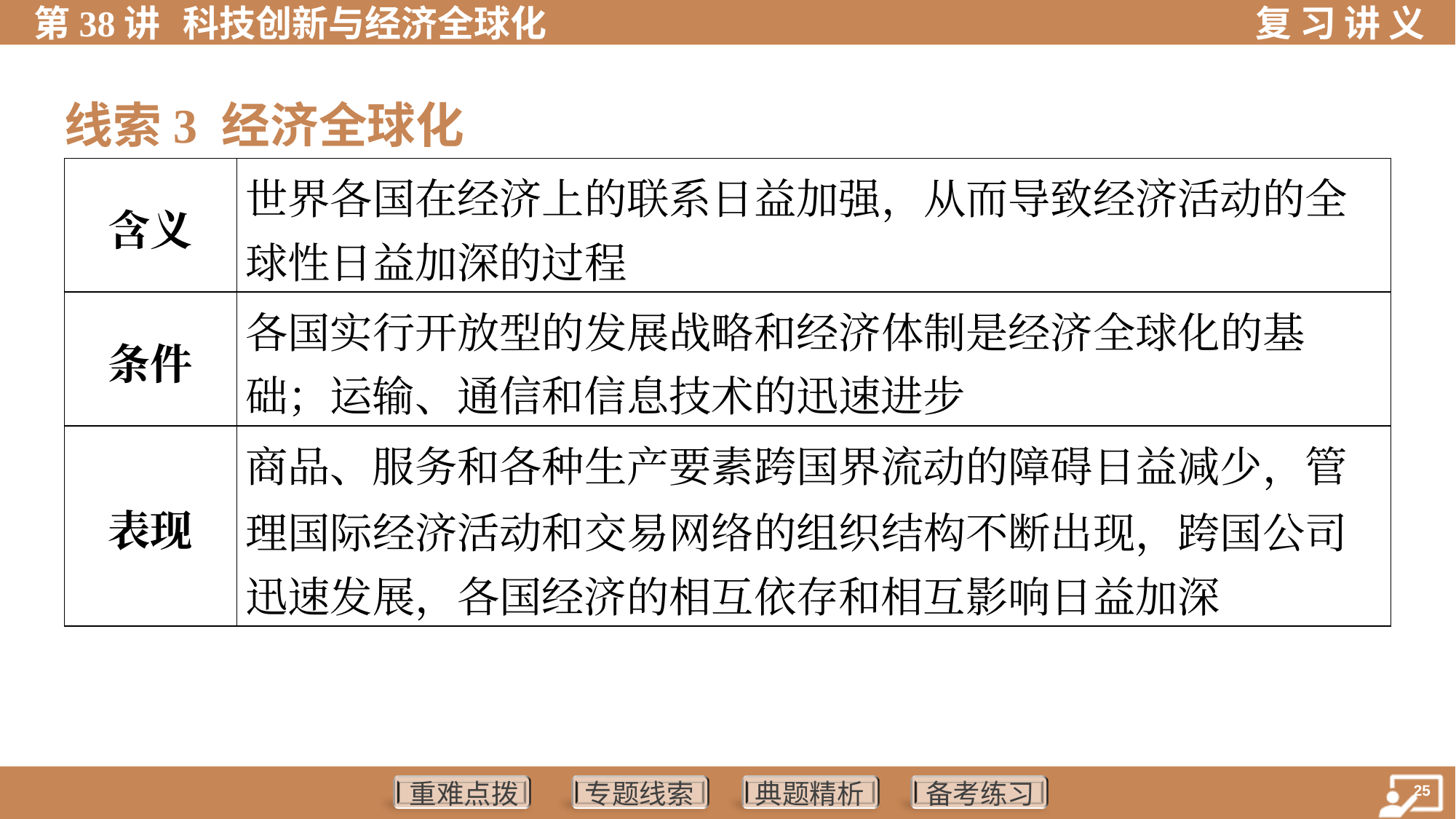

线索3 经济全球化
| 含义 | 世界各国在经济上的联系日益加强，从而导致经济活动的全 球性日益加深的过程 |  |  |  |  |
| --- | --- | --- | --- | --- | --- |
| 条件 | 各国实行开放型的发展战略和经济体制是经济全球化的基 础；运输、通信和信息技术的迅速进步 |  |  |  |  |
| 表现 | 商品、服务和各种生产要素跨国界流动的障碍日益减少，管 理国际经济活动和交易网络的组织结构不断出现，跨国公司 迅速发展，各国经济的相互依存和相互影响日益加深 |  |  |  |  |